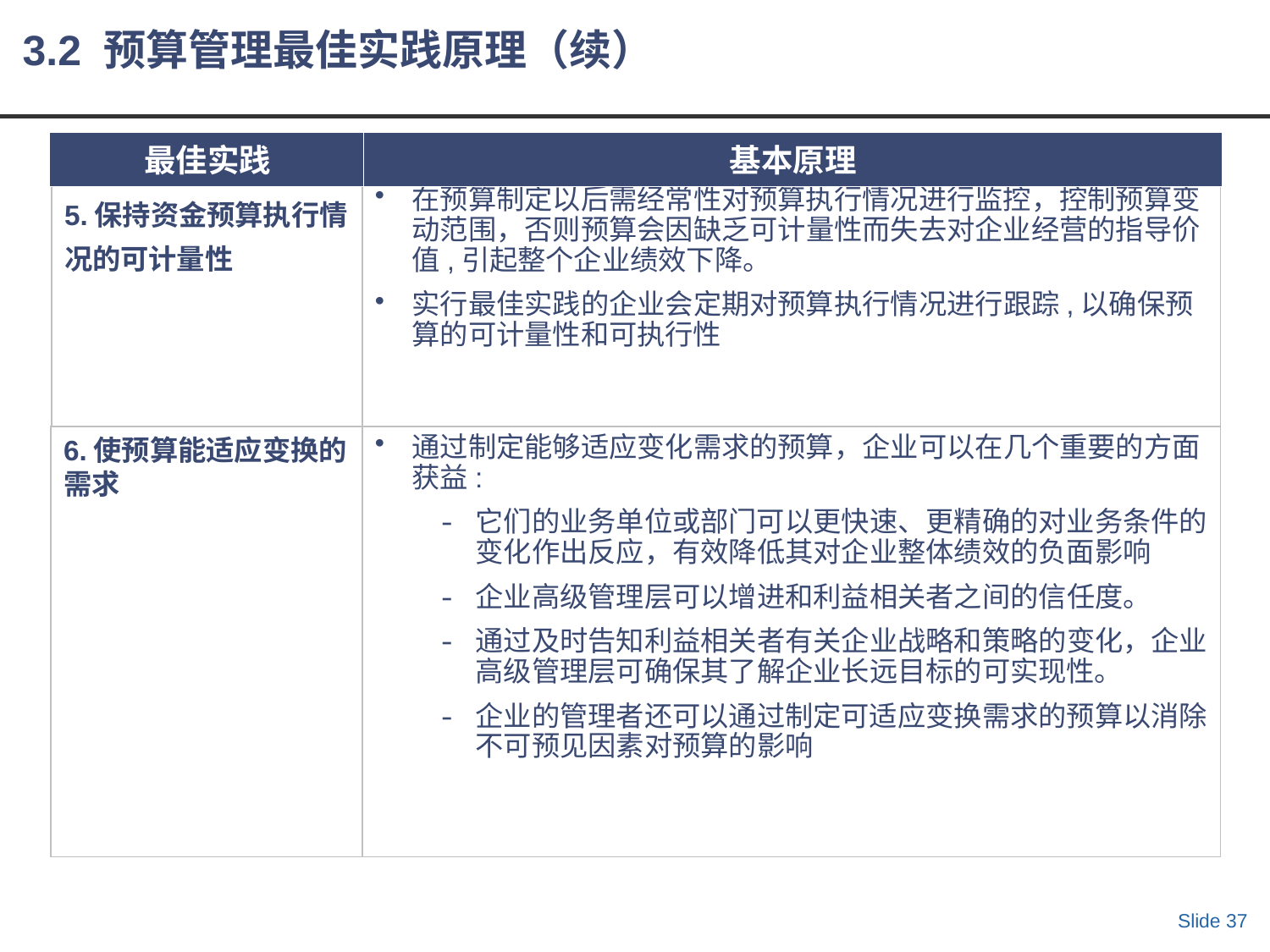

3.2 预算管理最佳实践原理（续）

最佳实践
基本原理
在预算制定以后需经常性对预算执行情况进行监控，控制预算变动范围，否则预算会因缺乏可计量性而失去对企业经营的指导价值,引起整个企业绩效下降。
实行最佳实践的企业会定期对预算执行情况进行跟踪,以确保预算的可计量性和可执行性
5.保持资金预算执行情况的可计量性
6.使预算能适应变换的需求

通过制定能够适应变化需求的预算，企业可以在几个重要的方面获益:
它们的业务单位或部门可以更快速、更精确的对业务条件的变化作出反应，有效降低其对企业整体绩效的负面影响
企业高级管理层可以增进和利益相关者之间的信任度。
通过及时告知利益相关者有关企业战略和策略的变化，企业高级管理层可确保其了解企业长远目标的可实现性。
企业的管理者还可以通过制定可适应变换需求的预算以消除不可预见因素对预算的影响
Slide 37